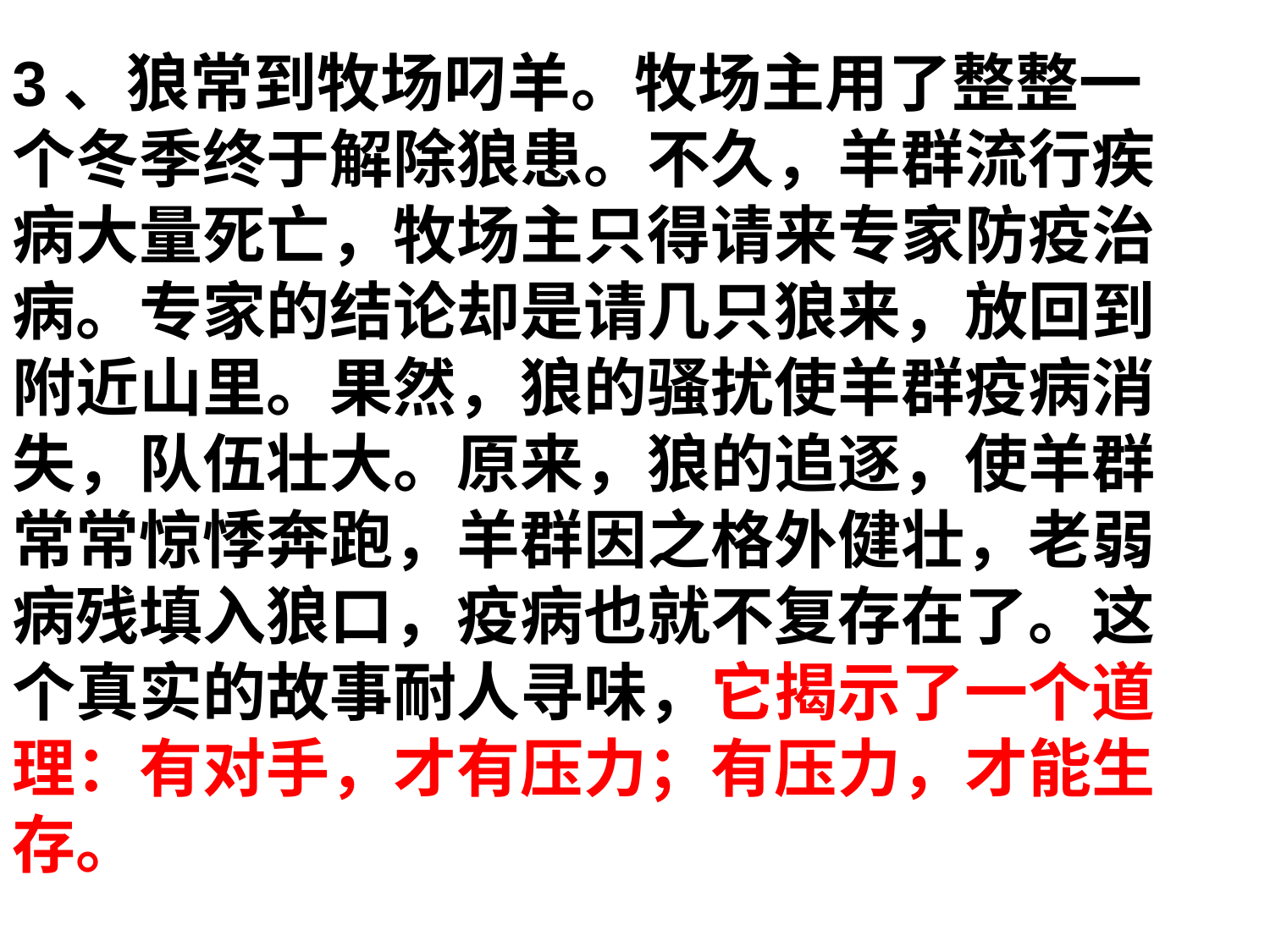

3、狼常到牧场叼羊。牧场主用了整整一个冬季终于解除狼患。不久，羊群流行疾病大量死亡，牧场主只得请来专家防疫治病。专家的结论却是请几只狼来，放回到附近山里。果然，狼的骚扰使羊群疫病消失，队伍壮大。原来，狼的追逐，使羊群常常惊悸奔跑，羊群因之格外健壮，老弱病残填入狼口，疫病也就不复存在了。这个真实的故事耐人寻味，它揭示了一个道理：有对手，才有压力；有压力，才能生存。